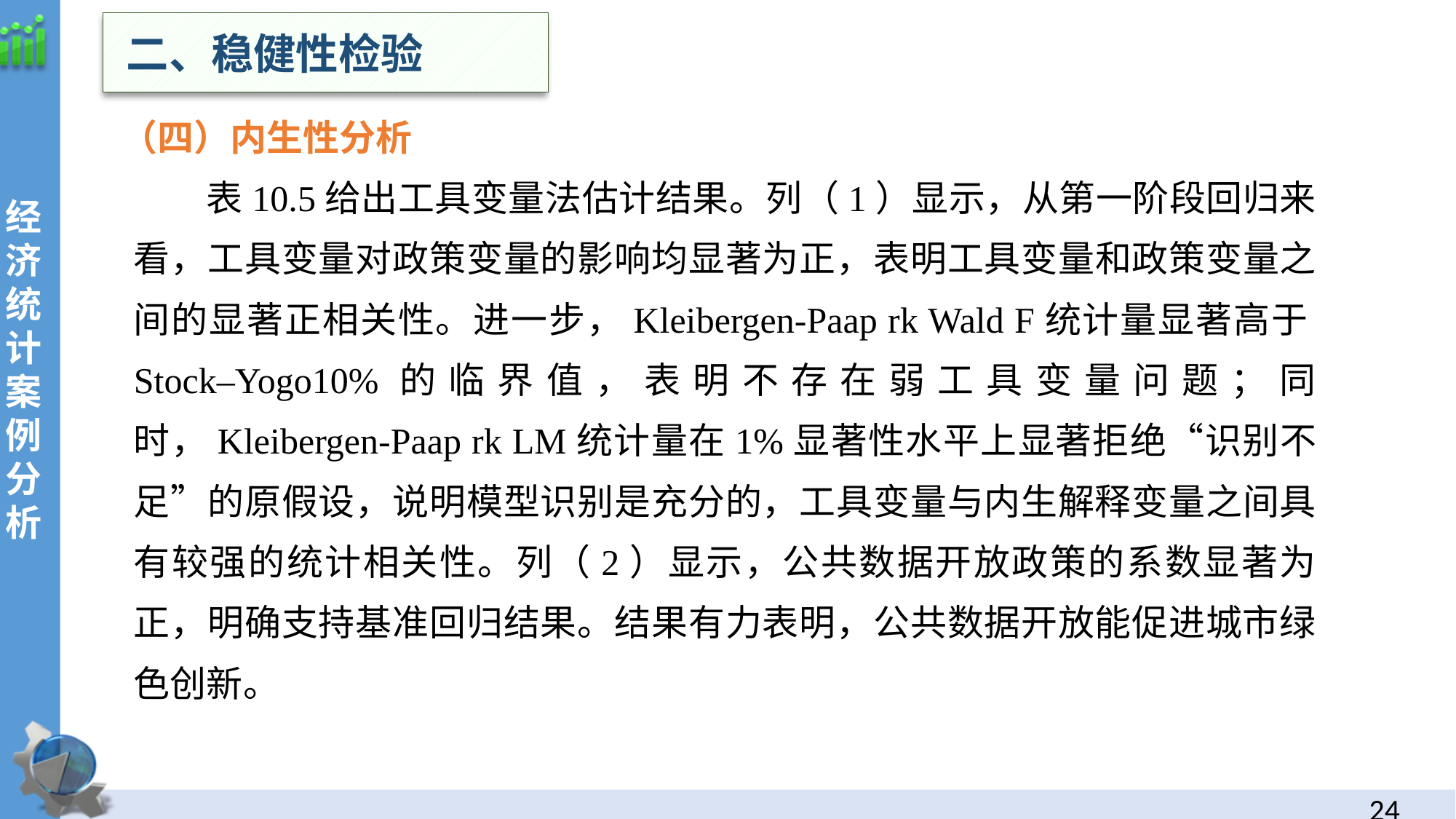

二、稳健性检验
（四）内生性分析
经
济统计案例分析
表10.5给出工具变量法估计结果。列（1）显示，从第一阶段回归来看，工具变量对政策变量的影响均显著为正，表明工具变量和政策变量之间的显著正相关性。进一步，Kleibergen-Paap rk Wald F统计量显著高于Stock–Yogo10%的临界值，表明不存在弱工具变量问题；同时，Kleibergen-Paap rk LM统计量在1%显著性水平上显著拒绝“识别不足”的原假设，说明模型识别是充分的，工具变量与内生解释变量之间具有较强的统计相关性。列（2）显示，公共数据开放政策的系数显著为正，明确支持基准回归结果。结果有力表明，公共数据开放能促进城市绿色创新。
24